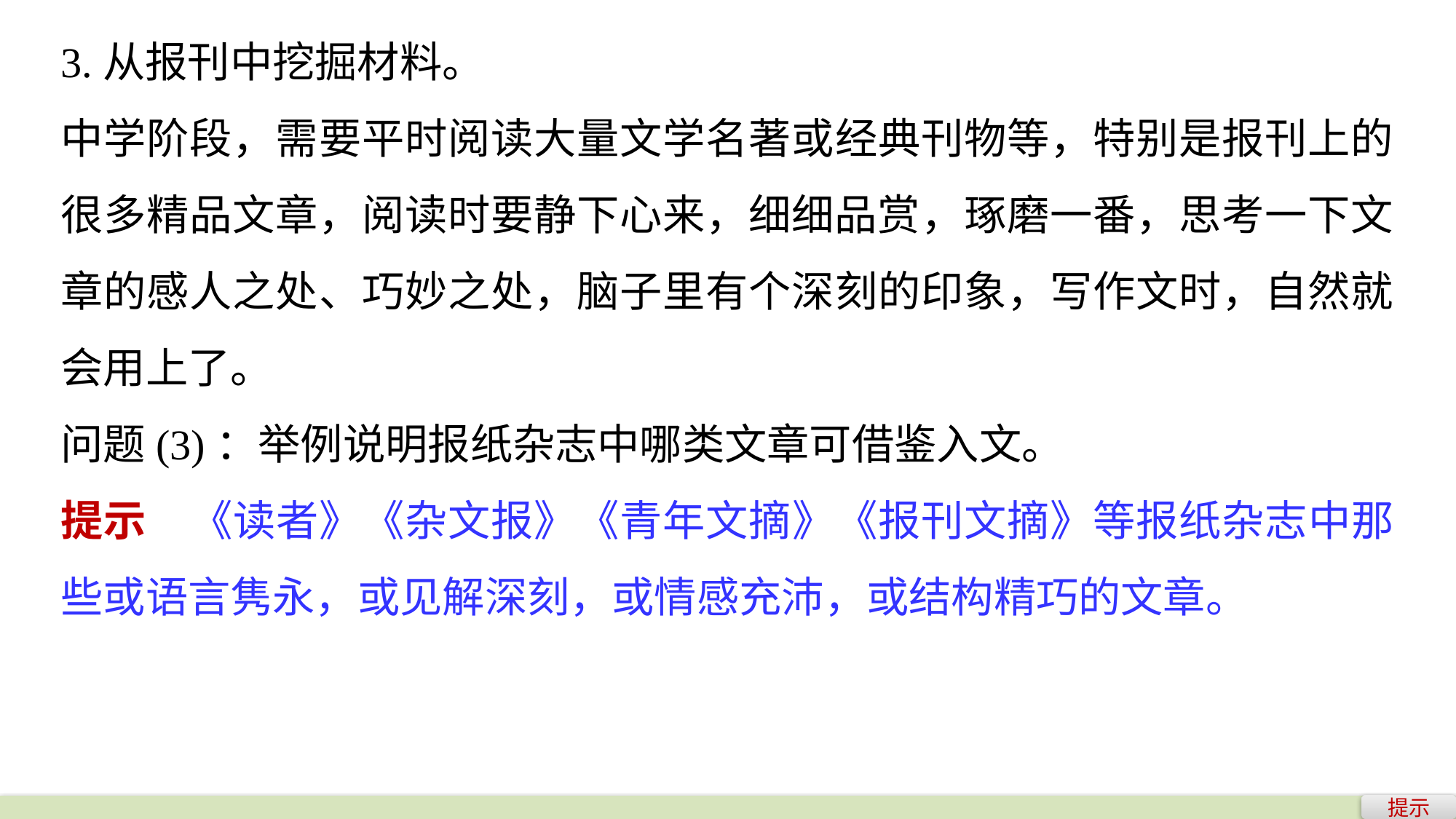

3.从报刊中挖掘材料。
中学阶段，需要平时阅读大量文学名著或经典刊物等，特别是报刊上的很多精品文章，阅读时要静下心来，细细品赏，琢磨一番，思考一下文章的感人之处、巧妙之处，脑子里有个深刻的印象，写作文时，自然就会用上了。
问题(3)：举例说明报纸杂志中哪类文章可借鉴入文。
提示　《读者》《杂文报》《青年文摘》《报刊文摘》等报纸杂志中那些或语言隽永，或见解深刻，或情感充沛，或结构精巧的文章。
提示